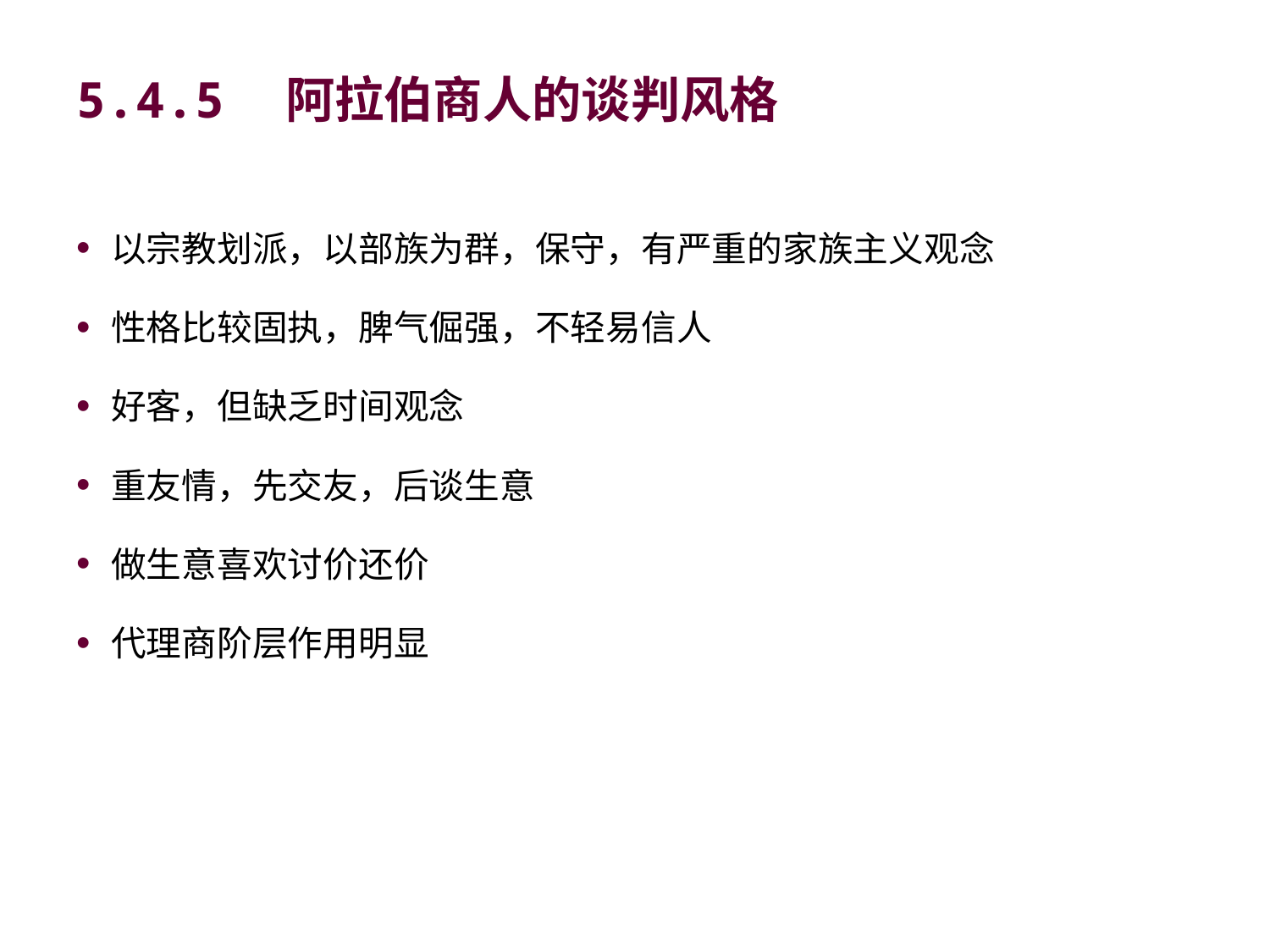

# 5.4.5　阿拉伯商人的谈判风格
以宗教划派，以部族为群，保守，有严重的家族主义观念
性格比较固执，脾气倔强，不轻易信人
好客，但缺乏时间观念
重友情，先交友，后谈生意
做生意喜欢讨价还价
代理商阶层作用明显